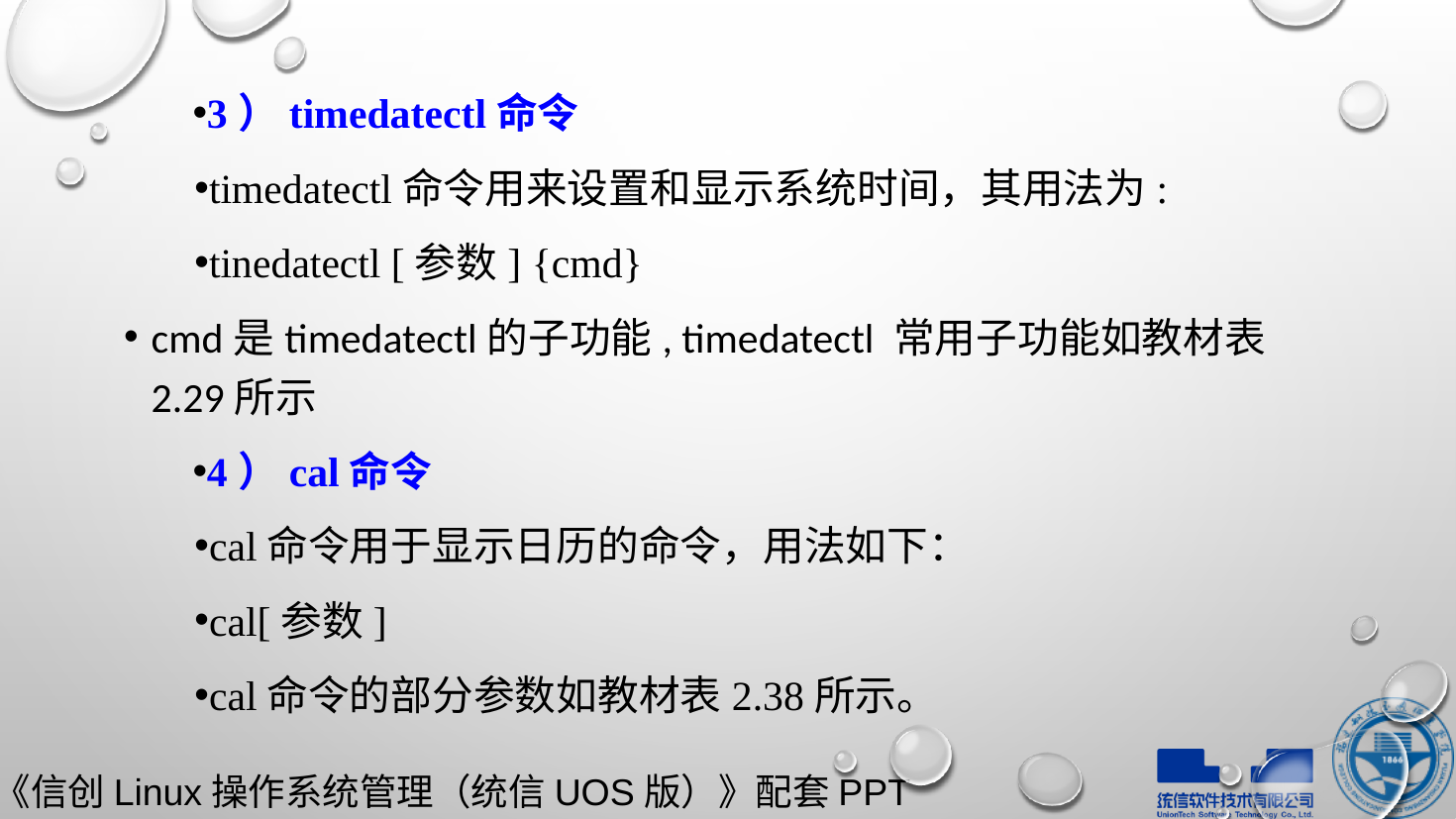

3）timedatectl命令
timedatectl命令用来设置和显示系统时间，其用法为:
tinedatectl [参数] {cmd}
cmd是timedatectl的子功能, timedatectl 常用子功能如教材表2.29所示
4）cal命令
cal命令用于显示日历的命令，用法如下：
cal[参数]
cal命令的部分参数如教材表2.38所示。